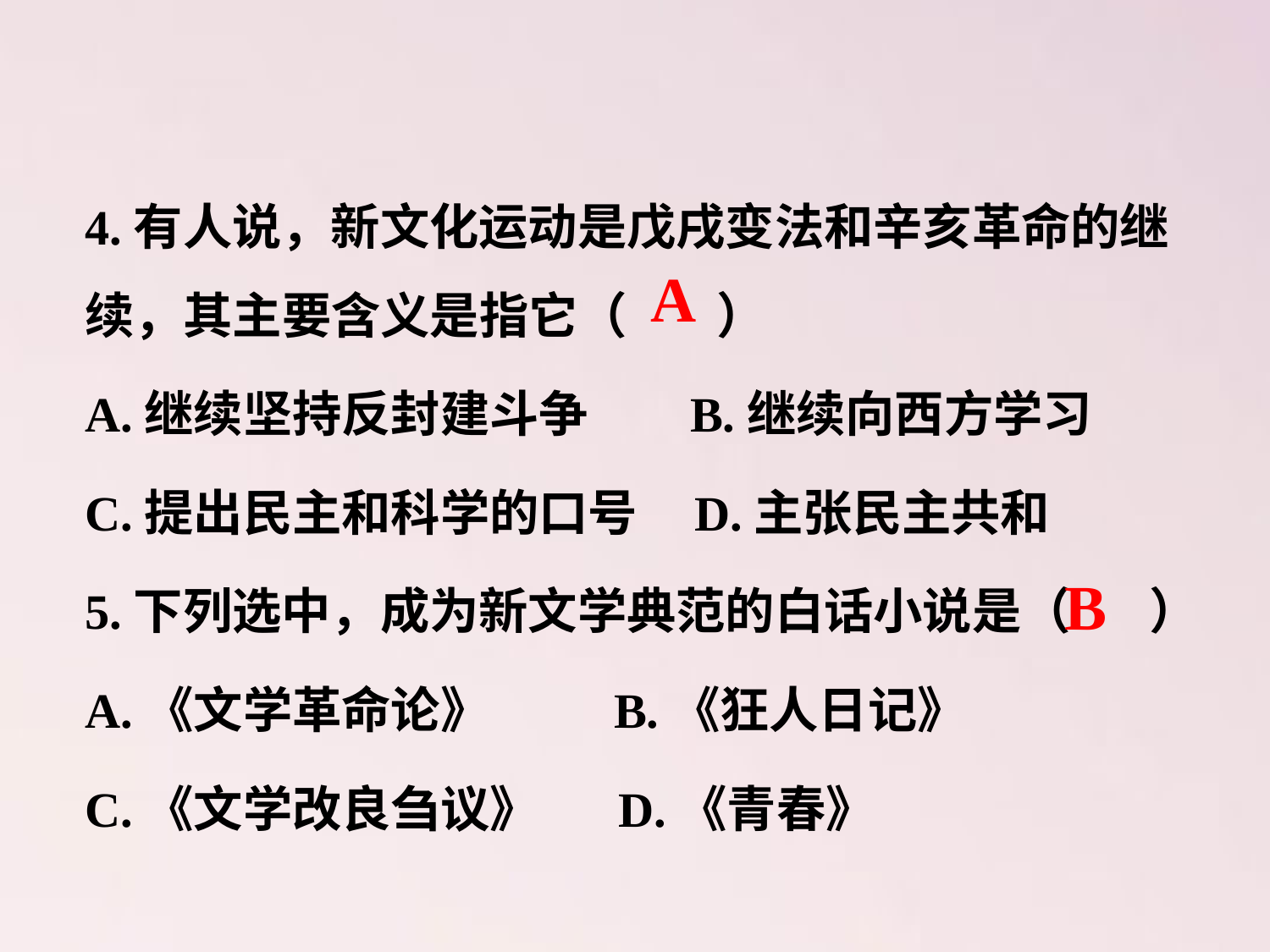

4.有人说，新文化运动是戊戌变法和辛亥革命的继续，其主要含义是指它（        ）
A.继续坚持反封建斗争        B.继续向西方学习
C.提出民主和科学的口号    D.主张民主共和
5.下列选中，成为新文学典范的白话小说是（       ）
A.《文学革命论》          B.《狂人日记》
C.《文学改良刍议》      D.《青春》

  A
  B